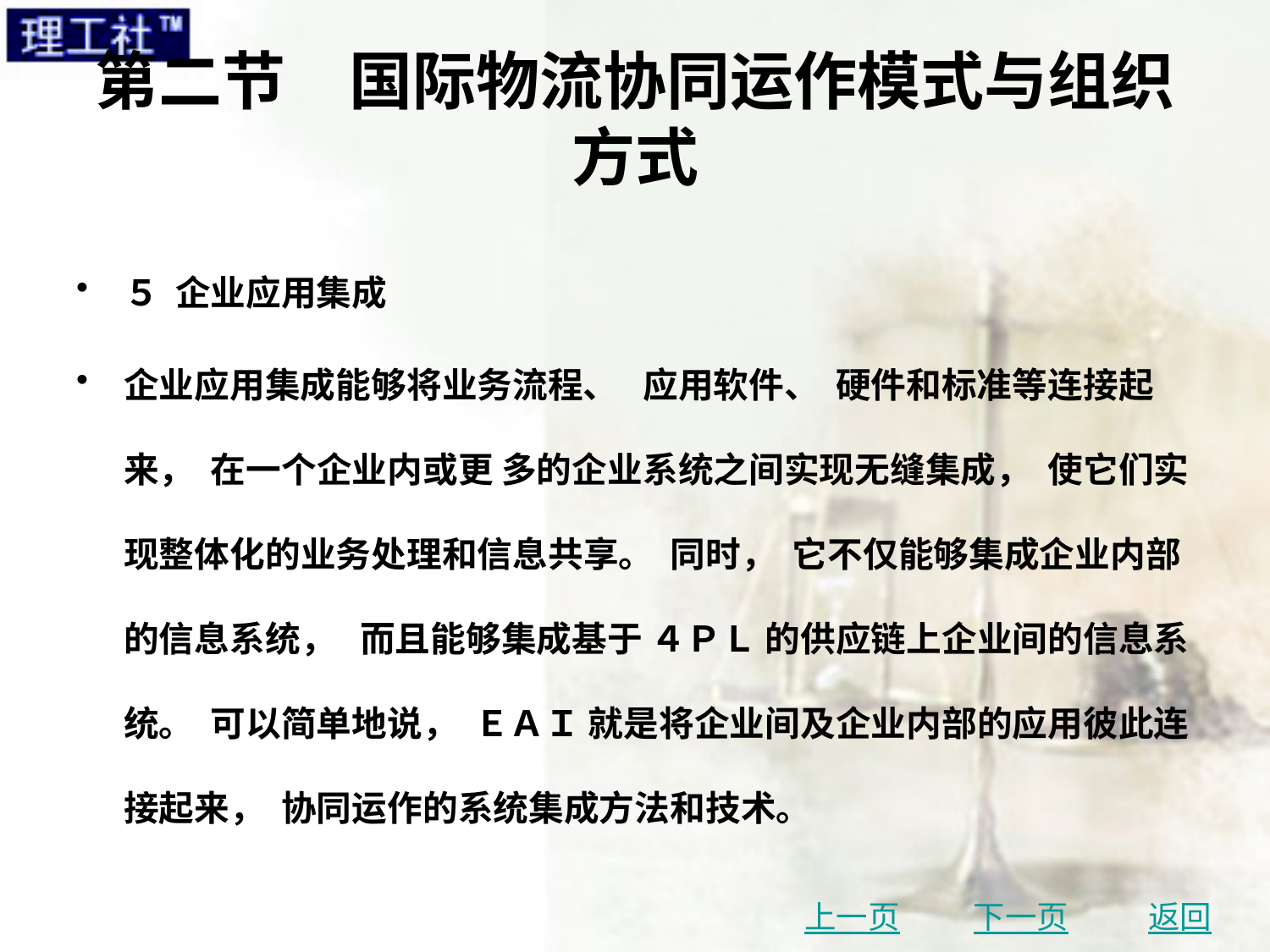

# 第二节　国际物流协同运作模式与组织方式
５  企业应用集成
企业应用集成能够将业务流程、   应用软件、  硬件和标准等连接起来，  在一个企业内或更 多的企业系统之间实现无缝集成，  使它们实现整体化的业务处理和信息共享。  同时，  它不仅能够集成企业内部的信息系统，   而且能够集成基于 ４ＰＬ 的供应链上企业间的信息系统。  可以简单地说，  ＥＡＩ 就是将企业间及企业内部的应用彼此连接起来，  协同运作的系统集成方法和技术。

上一页
下一页
返回